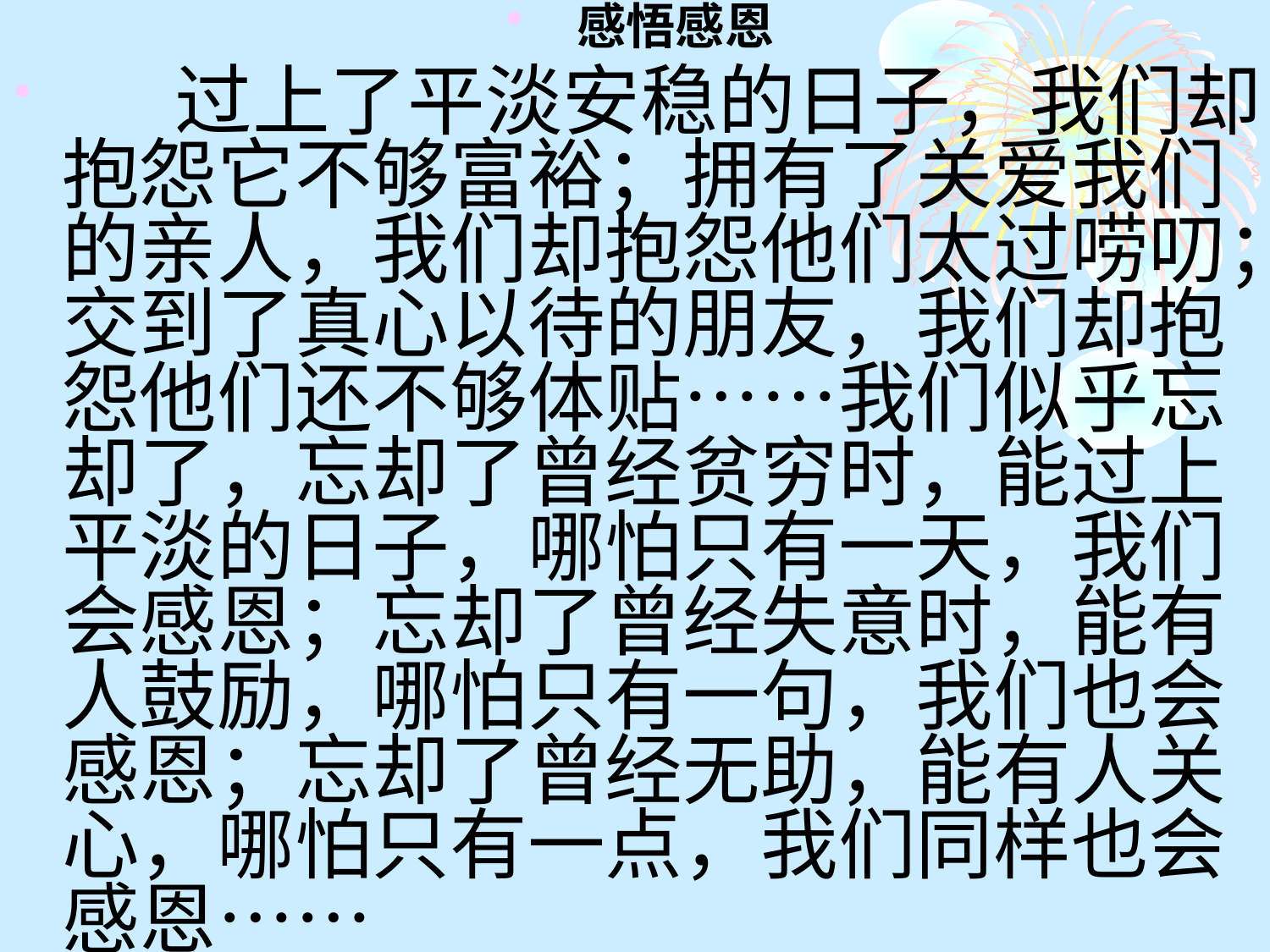

感悟感恩
          过上了平淡安稳的日子，我们却抱怨它不够富裕；拥有了关爱我们的亲人，我们却抱怨他们太过唠叨；交到了真心以待的朋友，我们却抱怨他们还不够体贴……我们似乎忘却了，忘却了曾经贫穷时，能过上平淡的日子，哪怕只有一天，我们会感恩；忘却了曾经失意时，能有人鼓励，哪怕只有一句，我们也会感恩；忘却了曾经无助，能有人关心，哪怕只有一点，我们同样也会感恩……